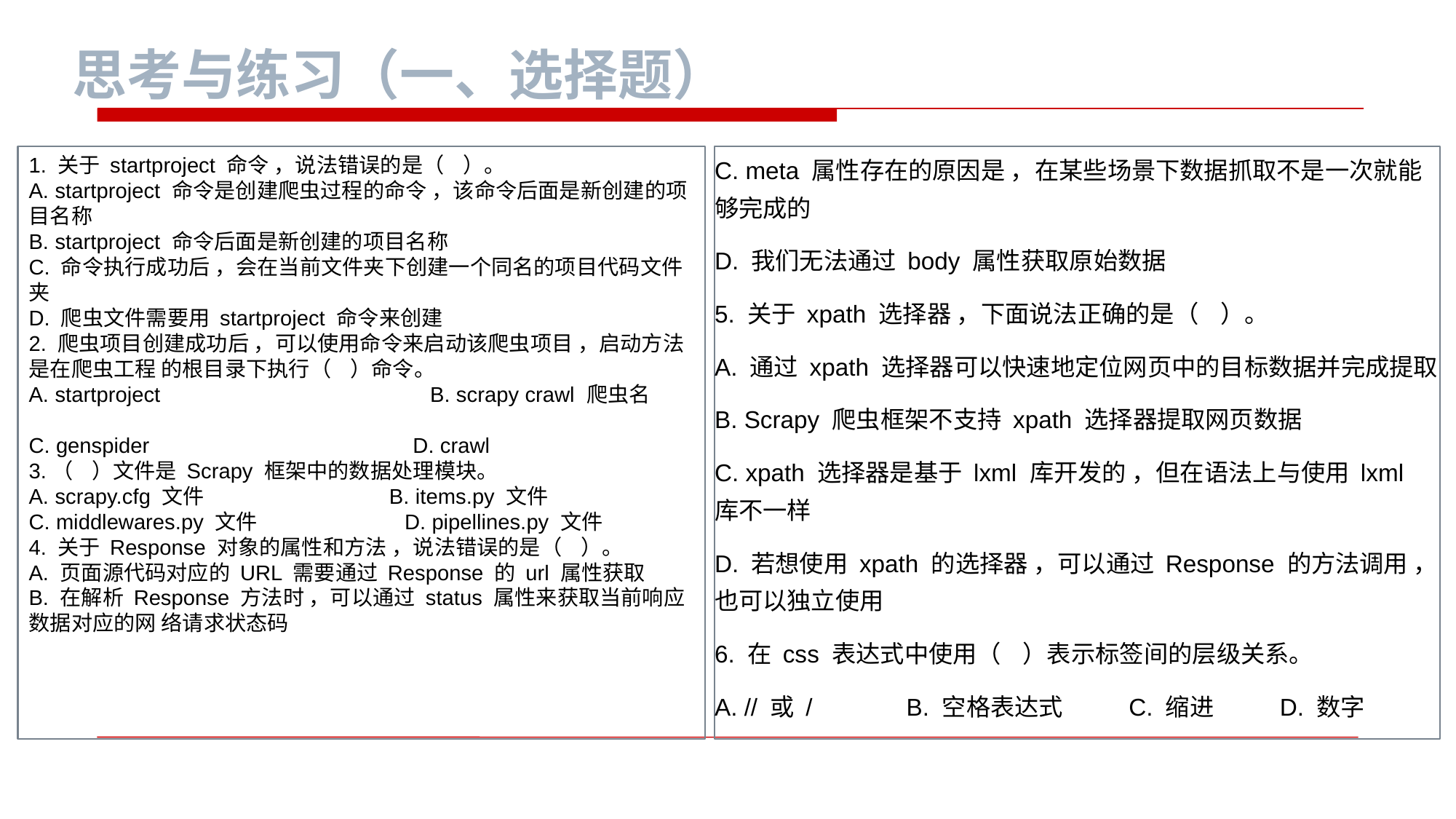

思考与练习（一、选择题）
1. 关于 startproject 命令 ，说法错误的是（    ）。
A. startproject 命令是创建爬虫过程的命令 ，该命令后面是新创建的项目名称
B. startproject 命令后面是新创建的项目名称
C. 命令执行成功后 ，会在当前文件夹下创建一个同名的项目代码文件夹
D. 爬虫文件需要用 startproject 命令来创建
2. 爬虫项目创建成功后 ，可以使用命令来启动该爬虫项目 ，启动方法是在爬虫工程 的根目录下执行（    ）命令。
A. startproject                                             B. scrapy crawl 爬虫名

C. genspider                                            D. crawl
3.（    ）文件是 Scrapy 框架中的数据处理模块。
A. scrapy.cfg 文件                                      B. items.py 文件
C. middlewares.py 文件                              D. pipellines.py 文件
4. 关于 Response 对象的属性和方法 ，说法错误的是（    ）。
A. 页面源代码对应的 URL 需要通过 Response 的 url 属性获取
B. 在解析 Response 方法时 ，可以通过 status 属性来获取当前响应数据对应的网 络请求状态码

C. meta 属性存在的原因是 ，在某些场景下数据抓取不是一次就能够完成的
D. 我们无法通过 body 属性获取原始数据
5. 关于 xpath 选择器 ，下面说法正确的是（    ）。
A. 通过 xpath 选择器可以快速地定位网页中的目标数据并完成提取
B. Scrapy 爬虫框架不支持 xpath 选择器提取网页数据
C. xpath 选择器是基于 lxml 库开发的 ，但在语法上与使用 lxml 库不一样
D. 若想使用 xpath 的选择器 ，可以通过 Response 的方法调用 ，也可以独立使用
6. 在 css 表达式中使用（    ）表示标签间的层级关系。
A. // 或 /              B. 空格表达式           C. 缩进           D. 数字